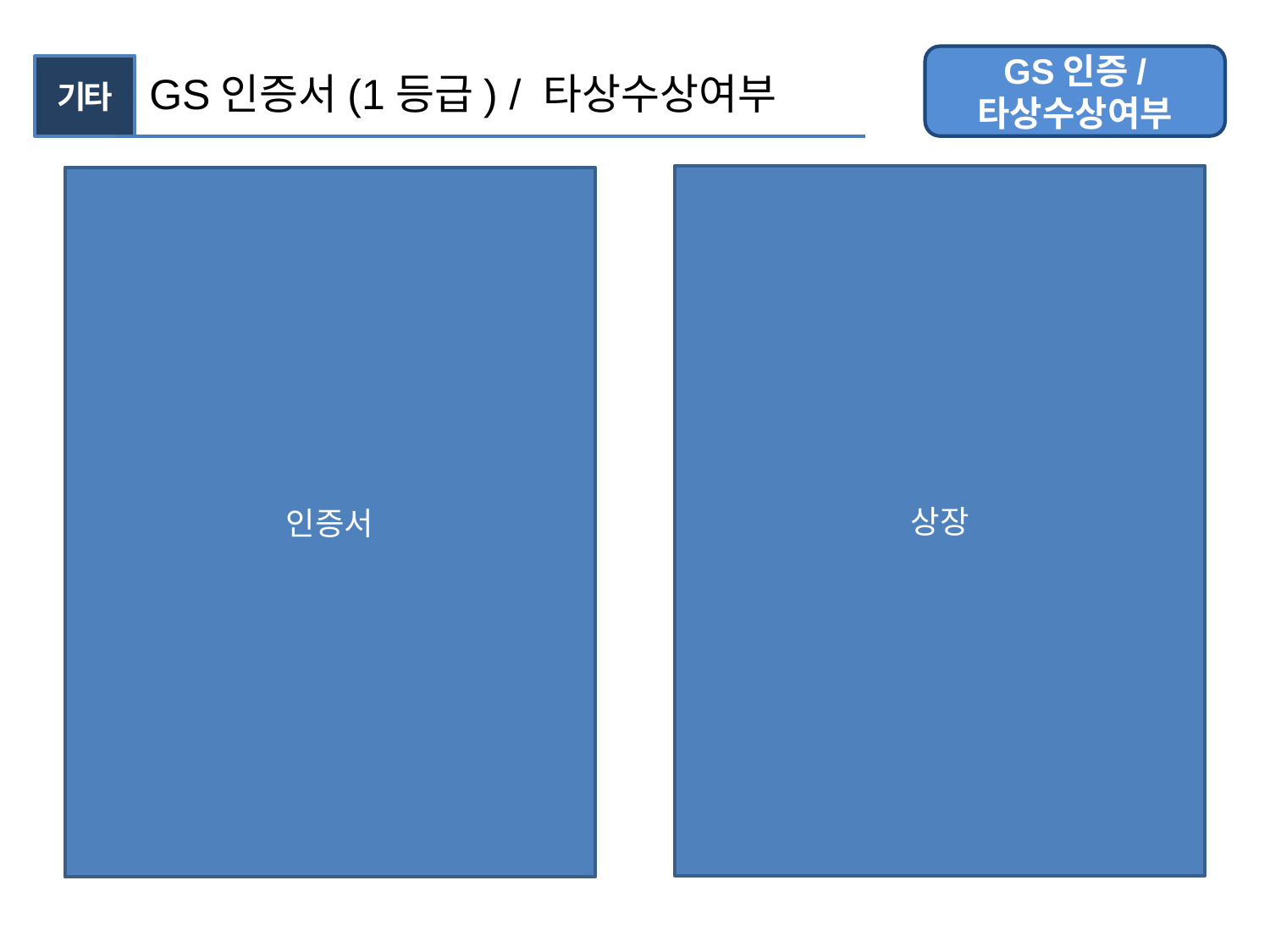

GS인증/
타상수상여부
기타
 GS인증서(1등급) / 타상수상여부
상장
인증서